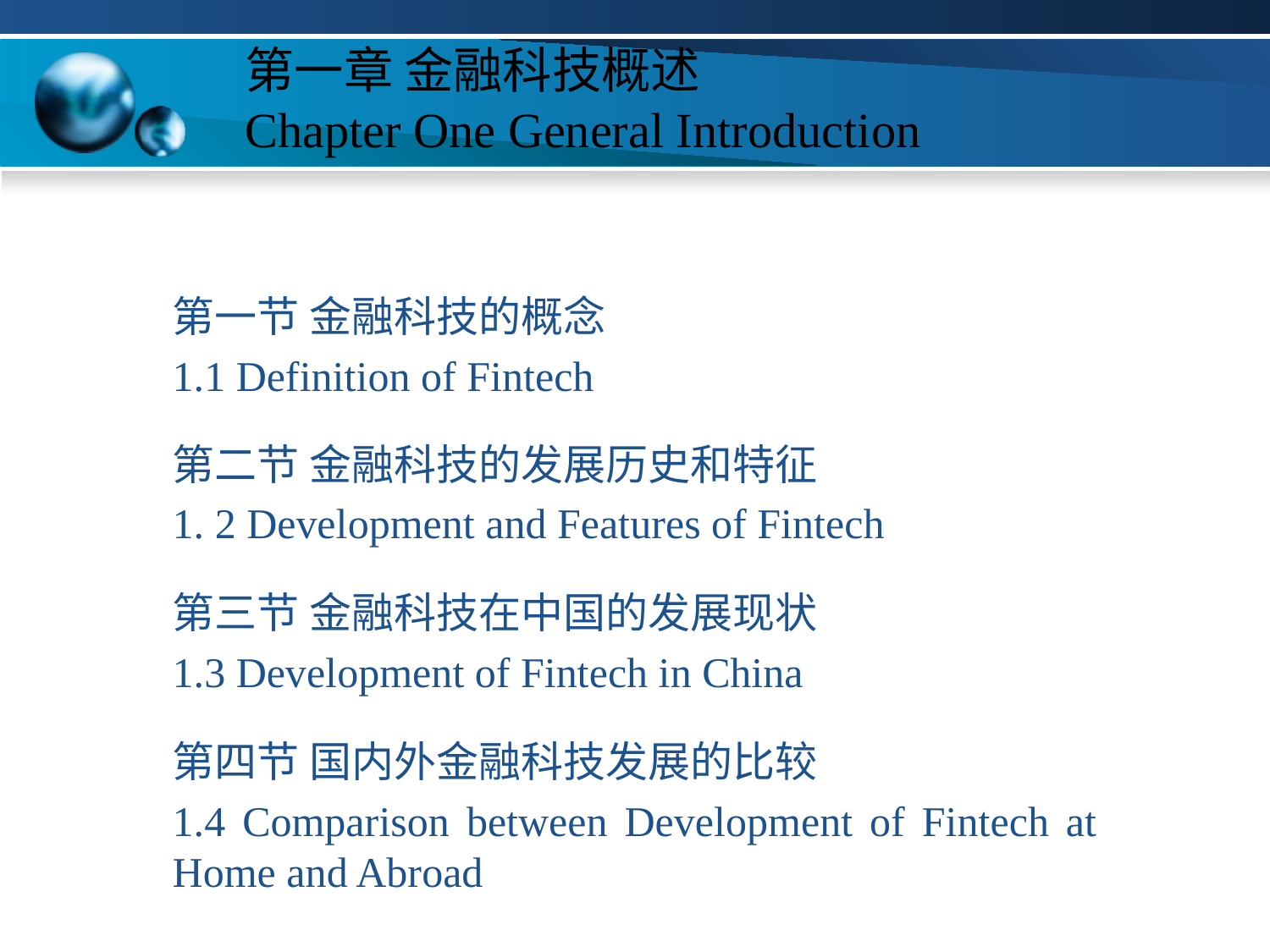

# 第一章 金融科技概述 Chapter One General Introduction
第一节 金融科技的概念
1.1 Definition of Fintech
第二节 金融科技的发展历史和特征
1. 2 Development and Features of Fintech
第三节 金融科技在中国的发展现状
1.3 Development of Fintech in China
第四节 国内外金融科技发展的比较
1.4 Comparison between Development of Fintech at Home and Abroad